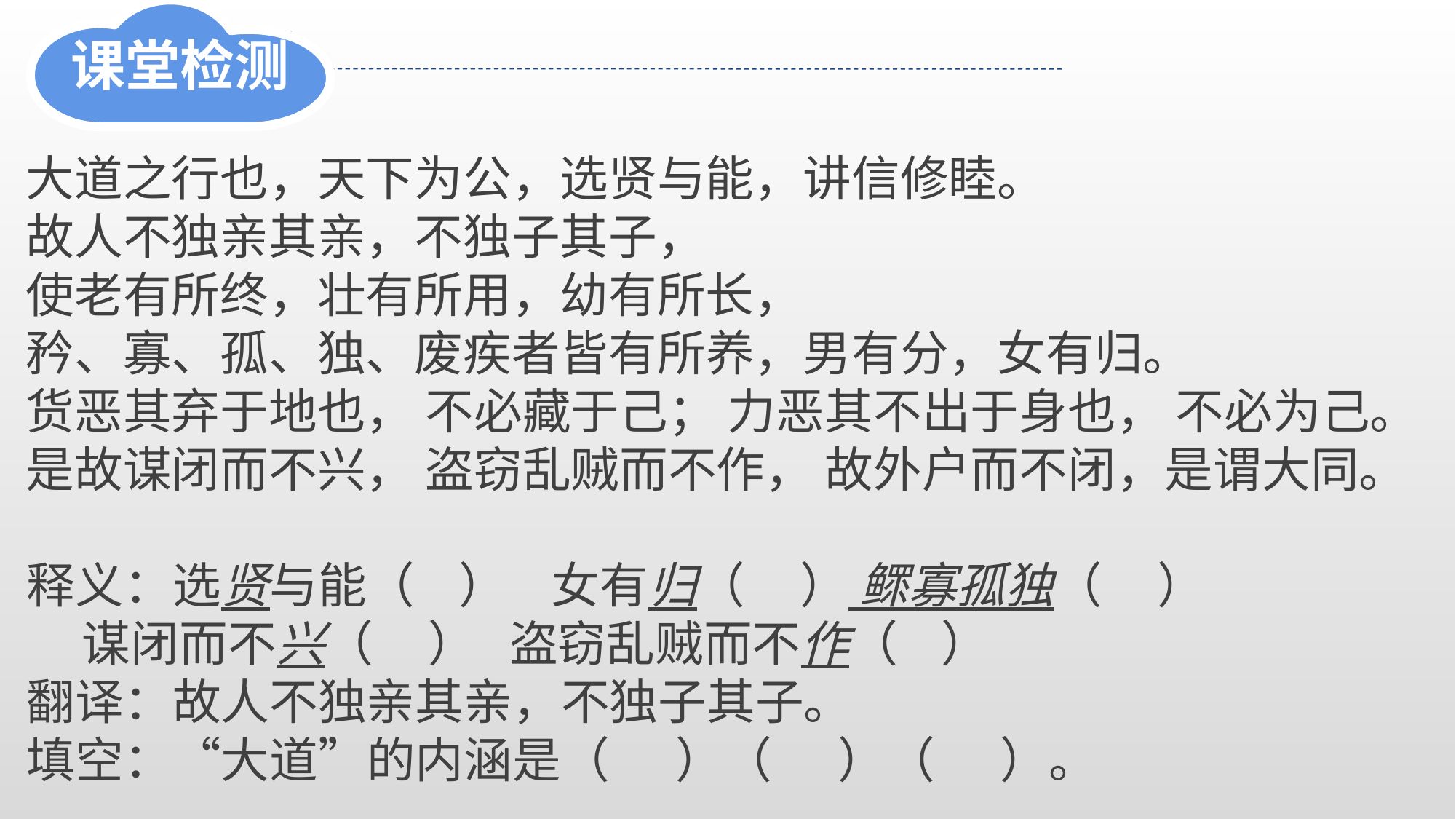

课堂检测
大道之行也，天下为公，选贤与能，讲信修睦。
故人不独亲其亲，不独子其子，
使老有所终，壮有所用，幼有所长，
矜、寡、孤、独、废疾者皆有所养，男有分，女有归。
货恶其弃于地也， 不必藏于己； 力恶其不出于身也， 不必为己。
是故谋闭而不兴， 盗窃乱贼而不作， 故外户而不闭，是谓大同。
释义：选贤与能（    ）    女有归（     ） 鳏寡孤独（     ）
    谋闭而不兴（     ）   盗窃乱贼而不作（    ）
翻译：故人不独亲其亲，不独子其子。
填空：“大道”的内涵是（      ）（      ）（      ）。